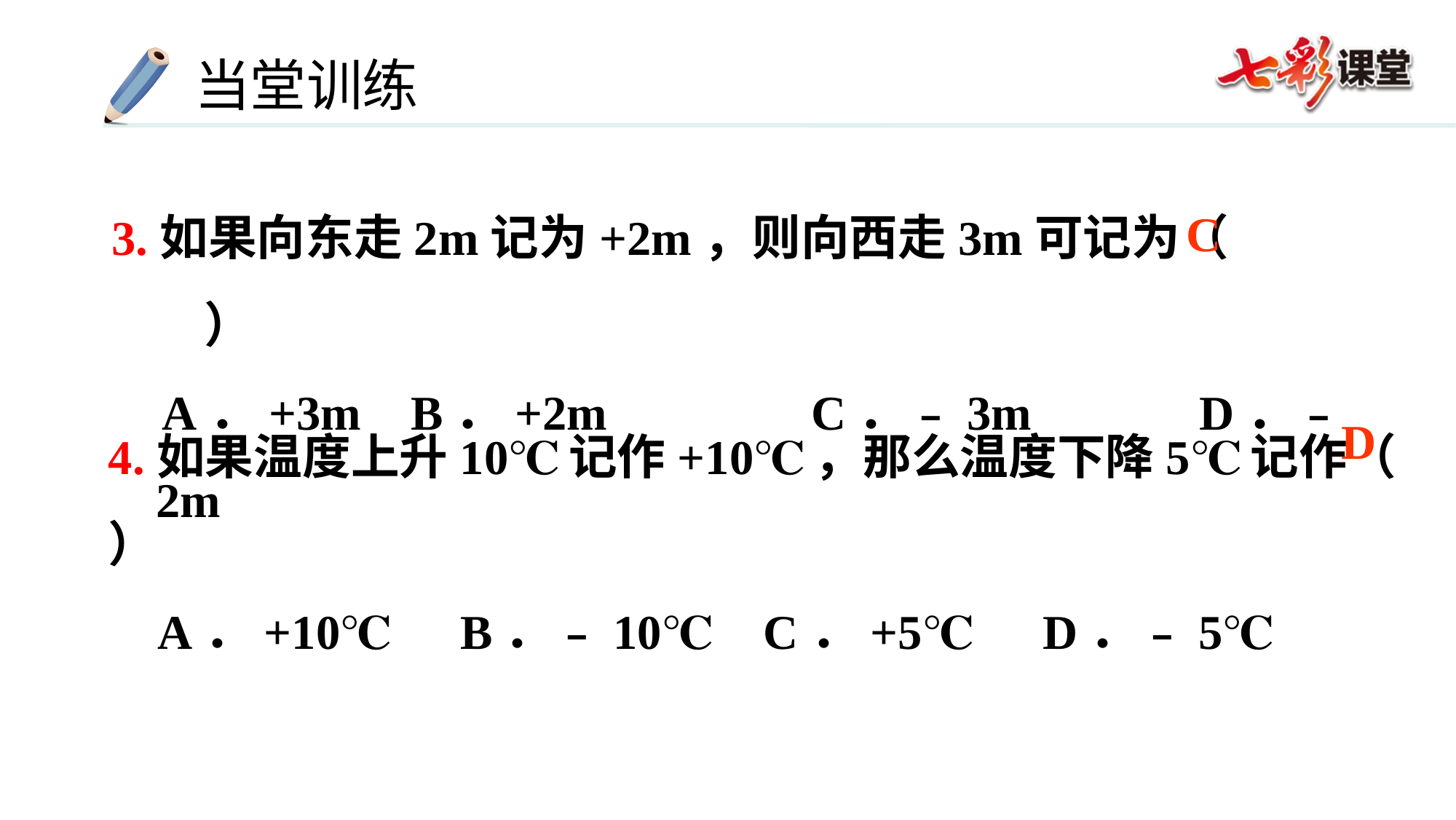

C
 3.如果向东走2m记为+2m，则向西走3m可记为（　　）
     A．+3m	   B．+2m	         C．﹣3m	     D．﹣2m

4.如果温度上升10℃记作+10℃，那么温度下降5℃记作（    ）
    A．+10℃	  B．﹣10℃	C．+5℃	     D．﹣5℃
D